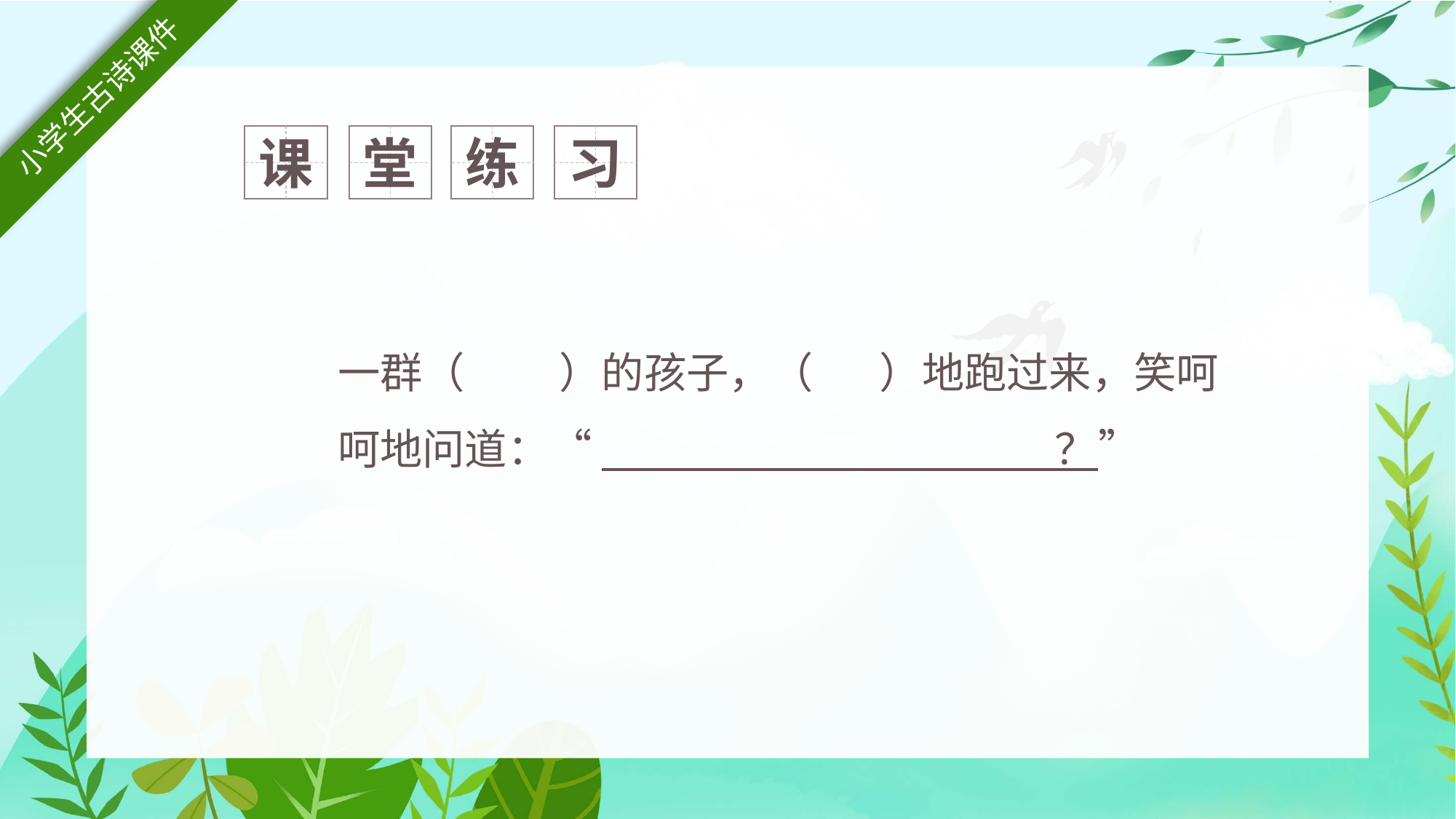

课

堂

练

习

一群（          ）的孩子，（       ）地跑过来，笑呵呵地问道：“                                                 ？”